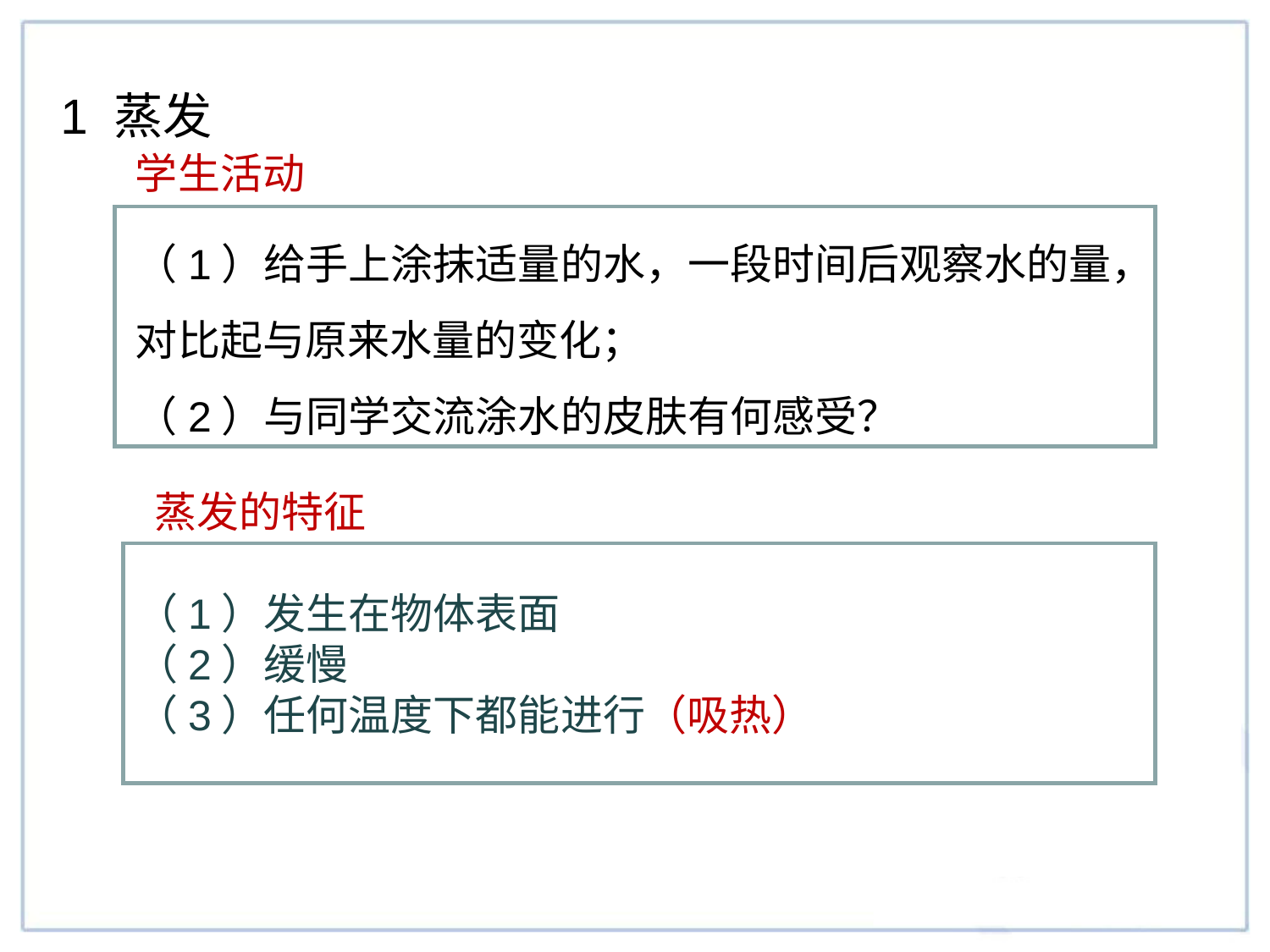

1 蒸发
学生活动
（1）给手上涂抹适量的水，一段时间后观察水的量，对比起与原来水量的变化；
（2）与同学交流涂水的皮肤有何感受？

蒸发的特征
（1）发生在物体表面
（2）缓慢
（3）任何温度下都能进行（吸热）